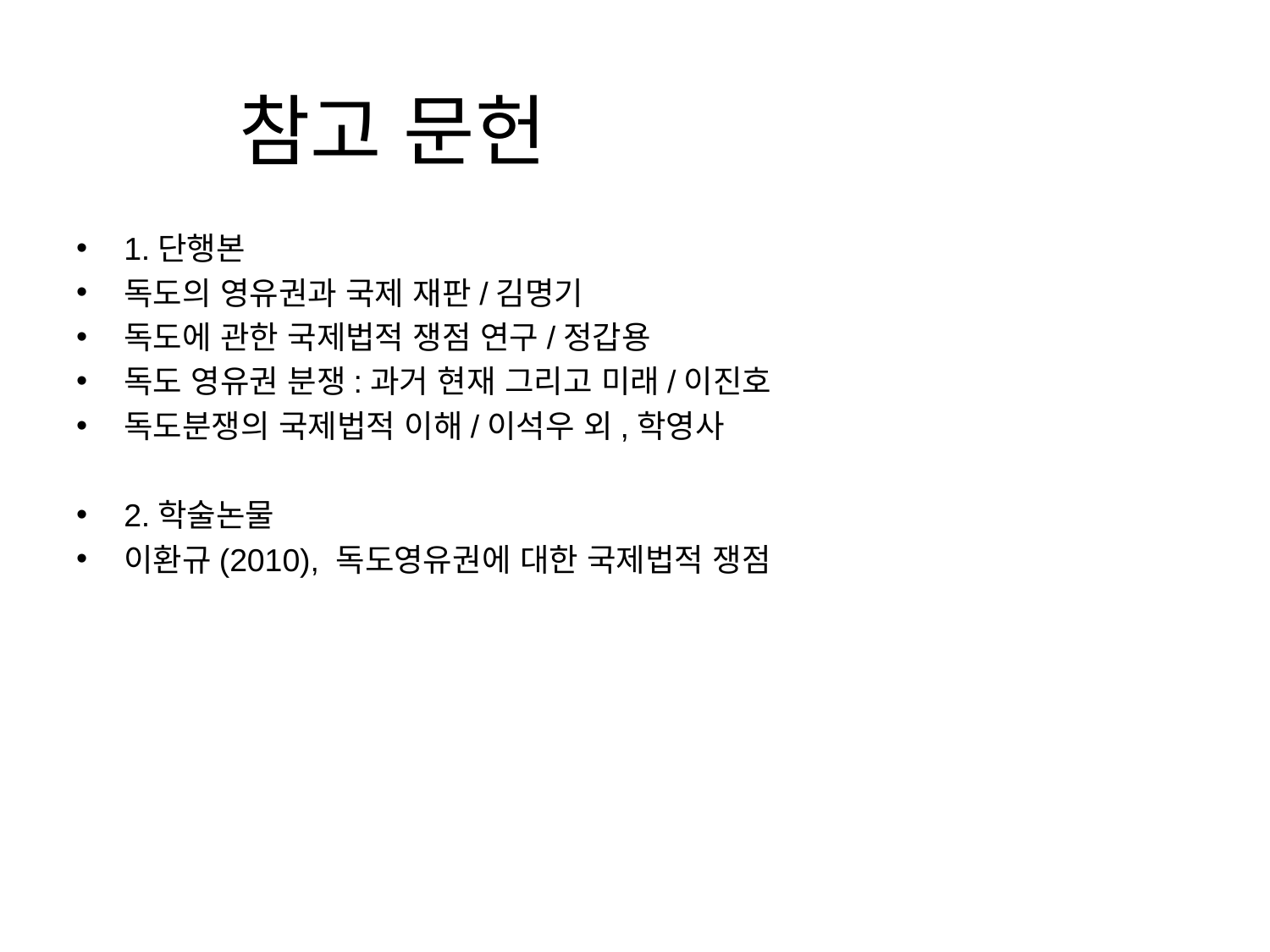

# 참고 문헌
1.단행본
독도의 영유권과 국제 재판/김명기
독도에 관한 국제법적 쟁점 연구/정갑용
독도 영유권 분쟁:과거 현재 그리고 미래/이진호
독도분쟁의 국제법적 이해/이석우 외,학영사

2.학술논물
이환규(2010), 독도영유권에 대한 국제법적 쟁점